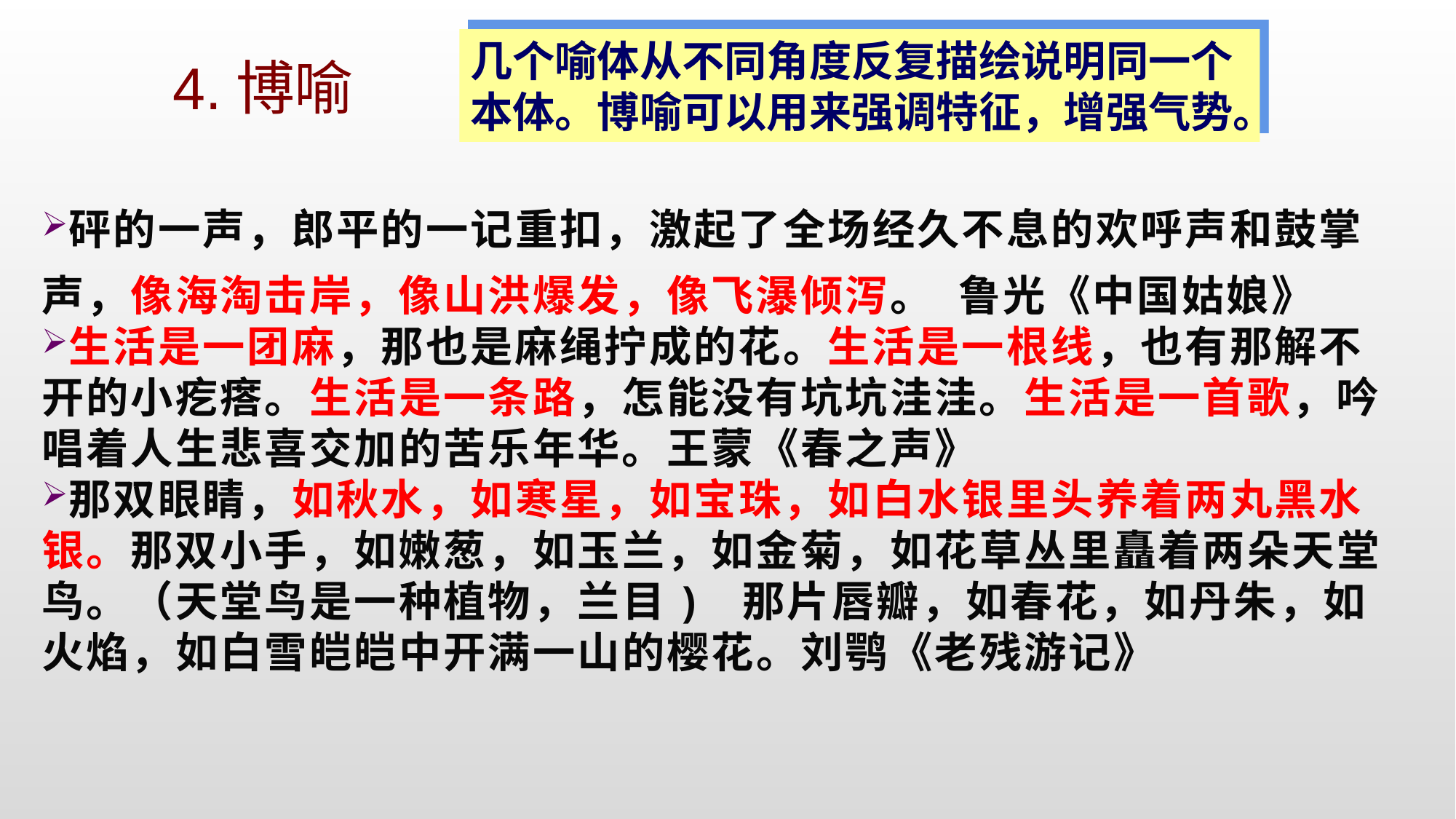

几个喻体从不同角度反复描绘说明同一个本体。博喻可以用来强调特征，增强气势。
# 4.博喻
砰的一声，郎平的一记重扣，激起了全场经久不息的欢呼声和鼓掌声，像海淘击岸，像山洪爆发，像飞瀑倾泻。  鲁光《中国姑娘》
生活是一团麻，那也是麻绳拧成的花。生活是一根线，也有那解不开的小疙瘩。生活是一条路，怎能没有坑坑洼洼。生活是一首歌，吟唱着人生悲喜交加的苦乐年华。王蒙《春之声》
那双眼睛，如秋水，如寒星，如宝珠，如白水银里头养着两丸黑水银。那双小手，如嫩葱，如玉兰，如金菊，如花草丛里矗着两朵天堂鸟。（天堂鸟是一种植物，兰目) 那片唇瓣，如春花，如丹朱，如火焰，如白雪皑皑中开满一山的樱花。刘鹗《老残游记》